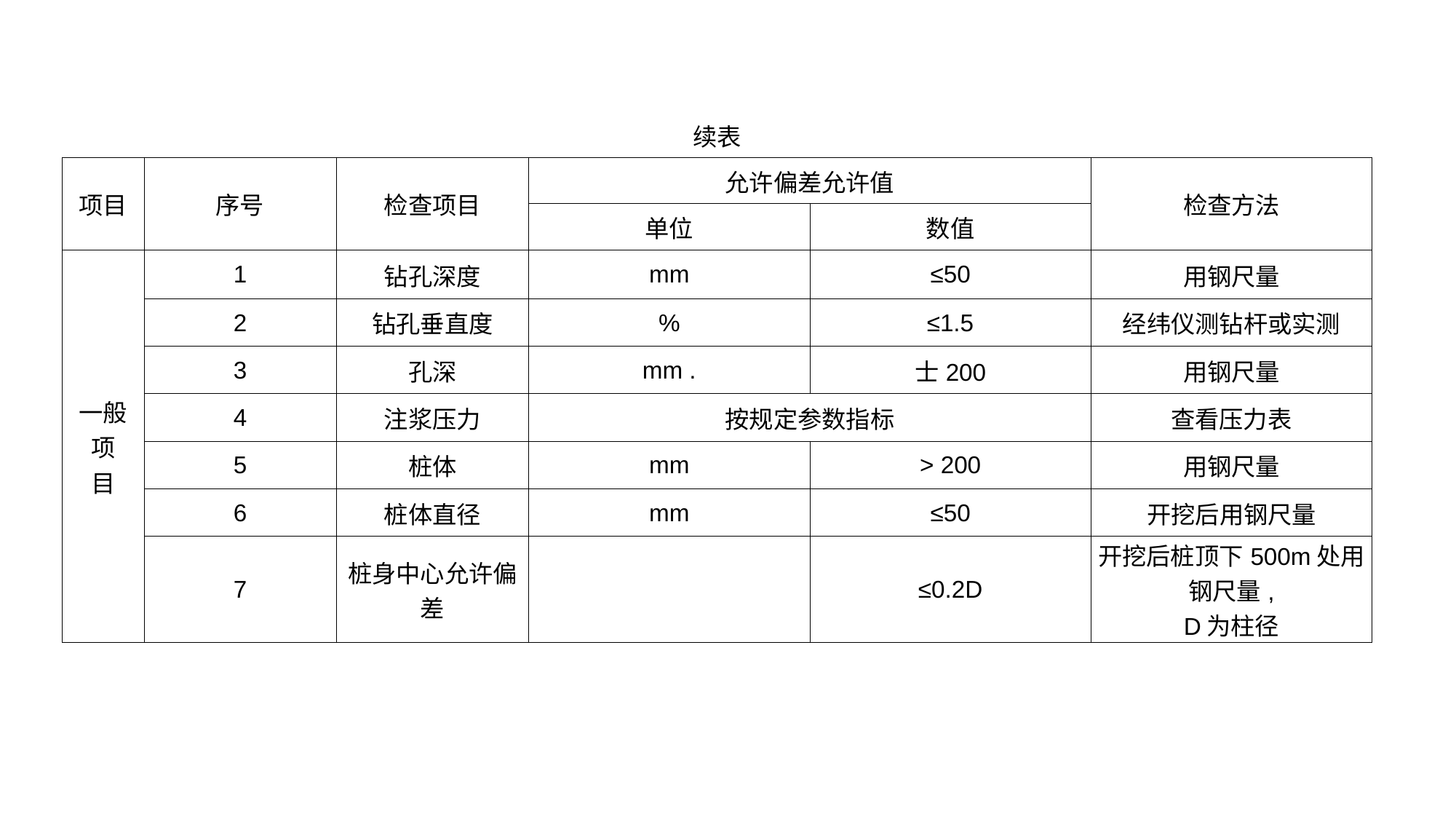

| 续表 |  |  |  |  |  |
| --- | --- | --- | --- | --- | --- |
| 项目 | 序号 | 检查项目 | 允许偏差允许值 |  | 检查方法 |
|  |  |  | 单位 | 数值 |  |
| 一般 项 目 | 1 | 钻孔深度 | mm | ≤50 | 用钢尺量 |
|  | 2 | 钻孔垂直度 | % | ≤1.5 | 经纬仪测钻杆或实测 |
|  | 3 | 孔深 | mm . | 士200 | 用钢尺量 |
|  | 4 | 注浆压力 | 按规定参数指标 |  | 查看压力表 |
|  | 5 | 桩体 | mm | > 200 | 用钢尺量 |
|  | 6 | 桩体直径 | mm | ≤50 | 开挖后用钢尺量 |
|  | 7 | 桩身中心允许偏差 |  | ≤0.2D | 开挖后桩顶下500m处用钢尺量, D为柱径 |